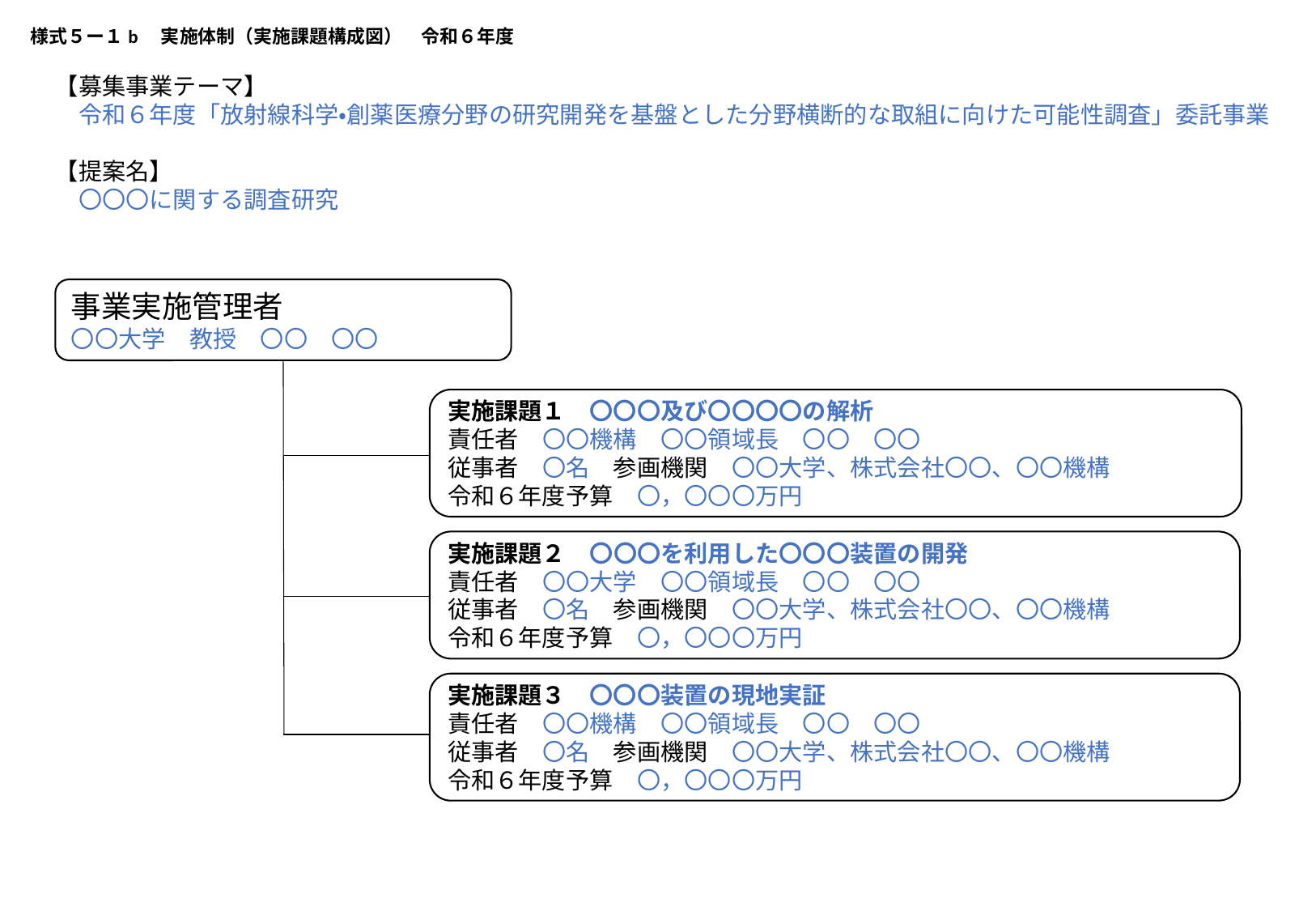

様式５ー１b　実施体制（実施課題構成図）　令和６年度
【募集事業テーマ】
　令和６年度「放射線科学・創薬医療分野の研究開発を基盤とした分野横断的な取組に向けた可能性調査」委託事業

【提案名】
　〇〇〇に関する調査研究
事業実施管理者
〇〇大学　教授　〇〇　〇〇
実施課題１　〇〇〇及び〇〇〇〇の解析
責任者　〇〇機構　〇〇領域長　〇〇　〇〇
従事者　〇名　参画機関　〇〇大学、株式会社〇〇、〇〇機構
令和６年度予算　〇，〇〇〇万円
実施課題２　〇〇〇を利用した〇〇〇装置の開発
責任者　〇〇大学　〇〇領域長　〇〇　〇〇
従事者　〇名　参画機関　〇〇大学、株式会社〇〇、〇〇機構
令和６年度予算　〇，〇〇〇万円
実施課題３　〇〇〇装置の現地実証
責任者　〇〇機構　〇〇領域長　〇〇　〇〇
従事者　〇名　参画機関　〇〇大学、株式会社〇〇、〇〇機構
令和６年度予算　〇，〇〇〇万円